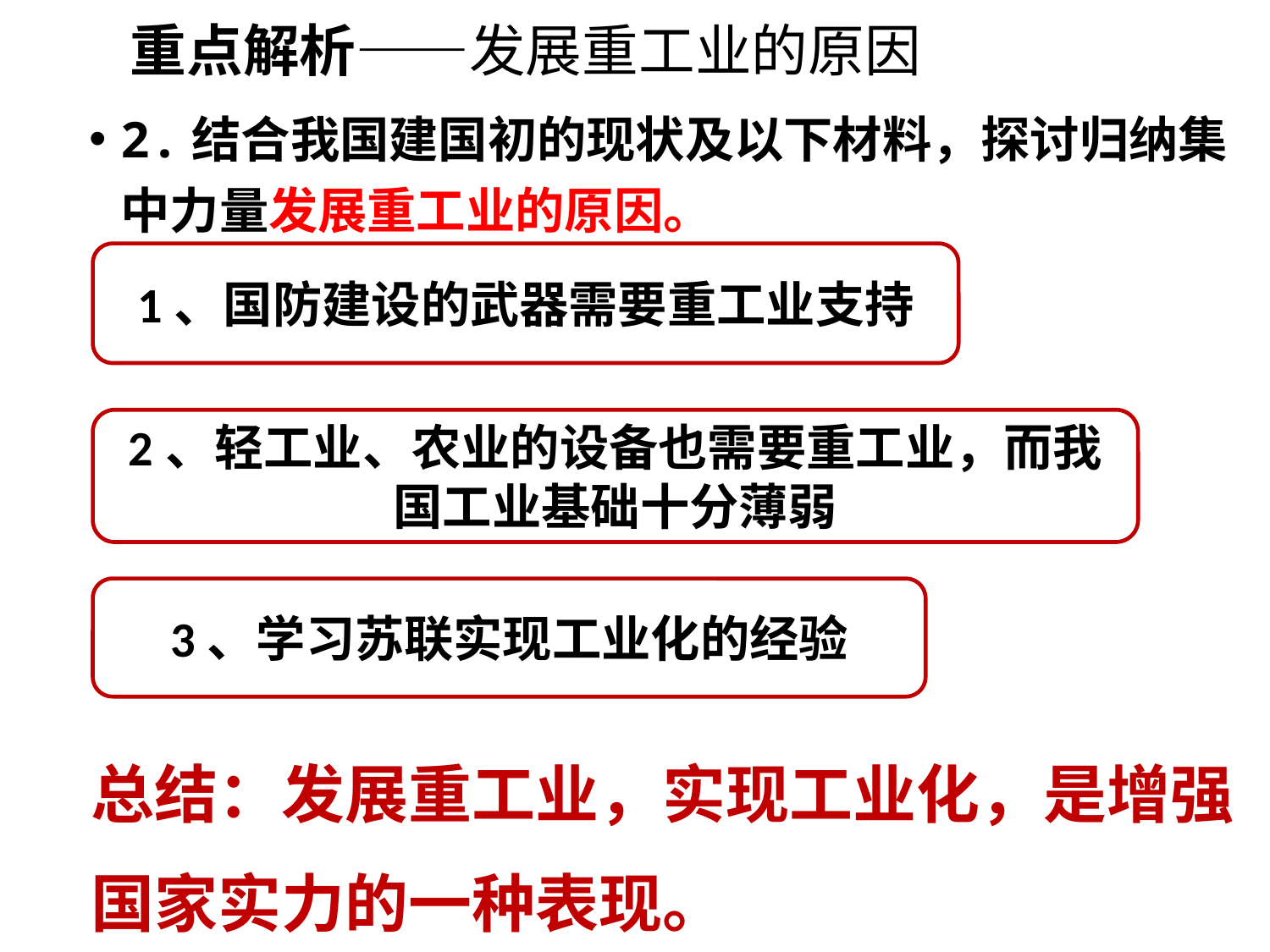

重点解析——发展重工业的原因
2.结合我国建国初的现状及以下材料，探讨归纳集中力量发展重工业的原因。
1、国防建设的武器需要重工业支持
2、轻工业、农业的设备也需要重工业，而我国工业基础十分薄弱
3、学习苏联实现工业化的经验
总结：发展重工业，实现工业化，是增强
国家实力的一种表现。